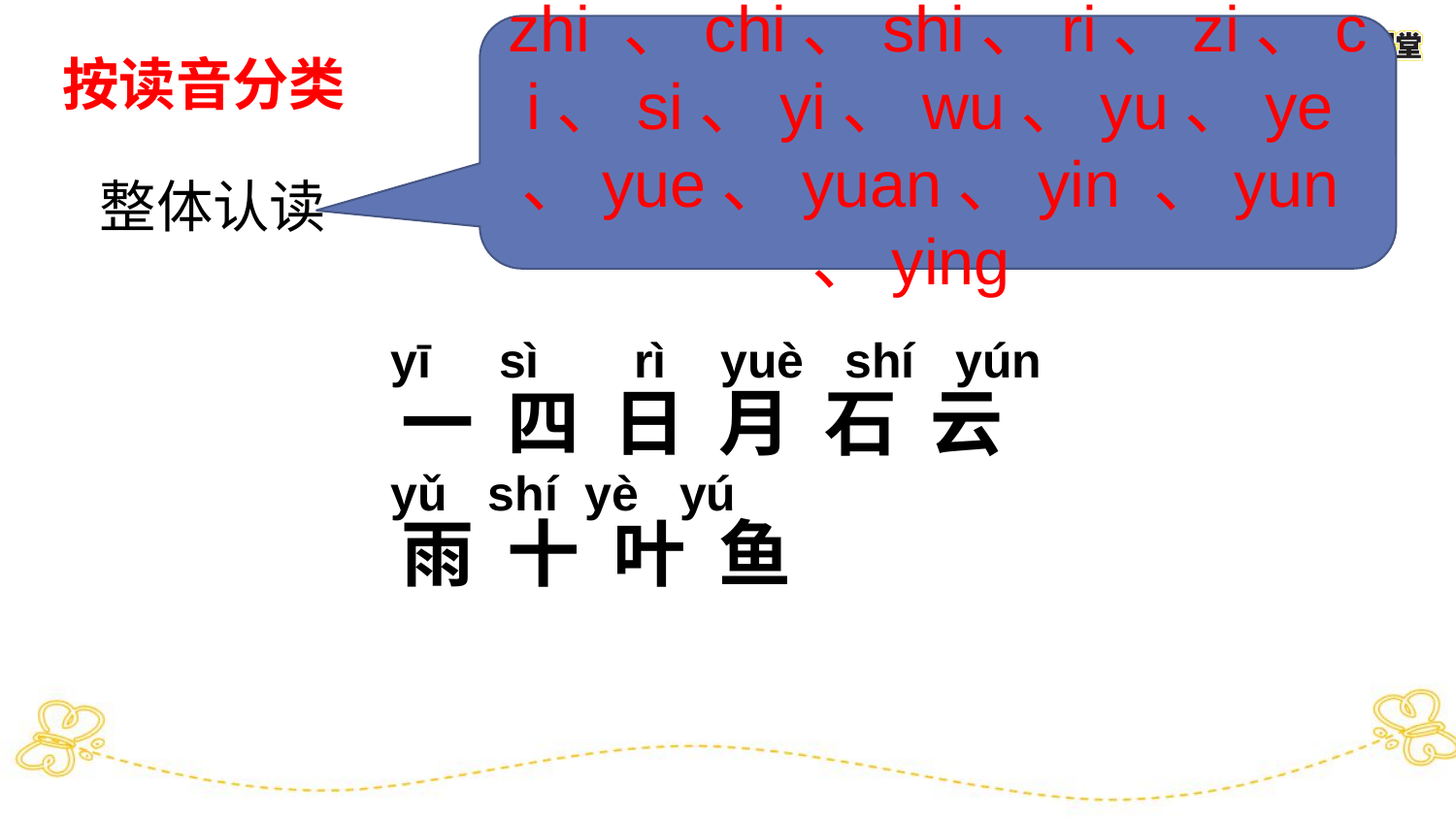

zhi 、chi、shi、ri、zi、ci、si、yi、wu、yu、ye、yue、yuan、yin 、yun、ying
按读音分类
整体认读
yī     sì       rì    yuè   shí   yún
yǔ   shí  yè   yú
一  四  日  月  石  云
雨  十  叶  鱼